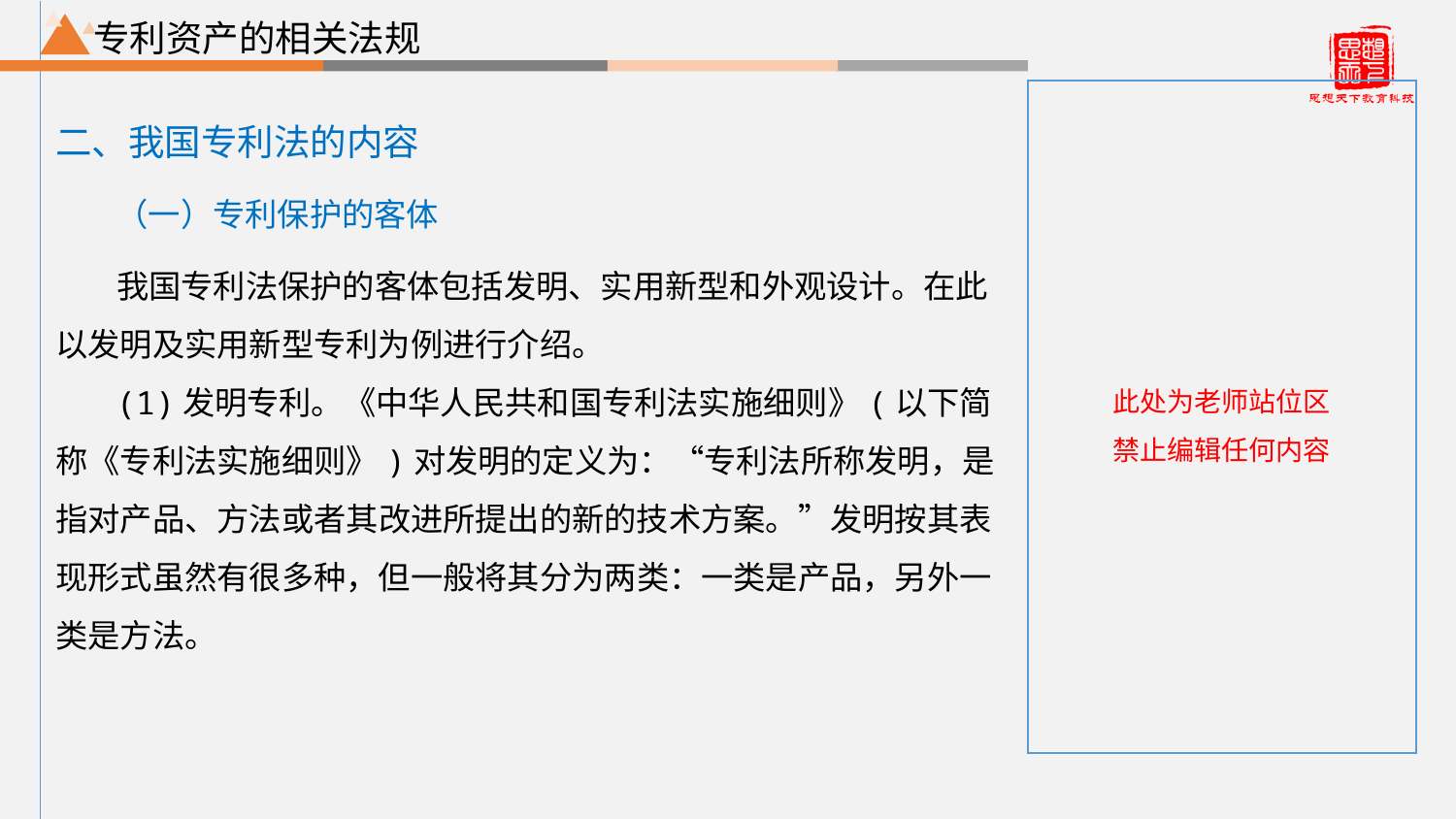

根据实际情况添加不同层级标题
# 专利资产的相关法规
二、我国专利法的内容
（一）专利保护的客体
我国专利法保护的客体包括发明、实用新型和外观设计。在此以发明及实用新型专利为例进行介绍。
(1)发明专利。《中华人民共和国专利法实施细则》(以下简称《专利法实施细则》)对发明的定义为：“专利法所称发明，是指对产品、方法或者其改进所提出的新的技术方案。”发明按其表现形式虽然有很多种，但一般将其分为两类：一类是产品，另外一类是方法。
12